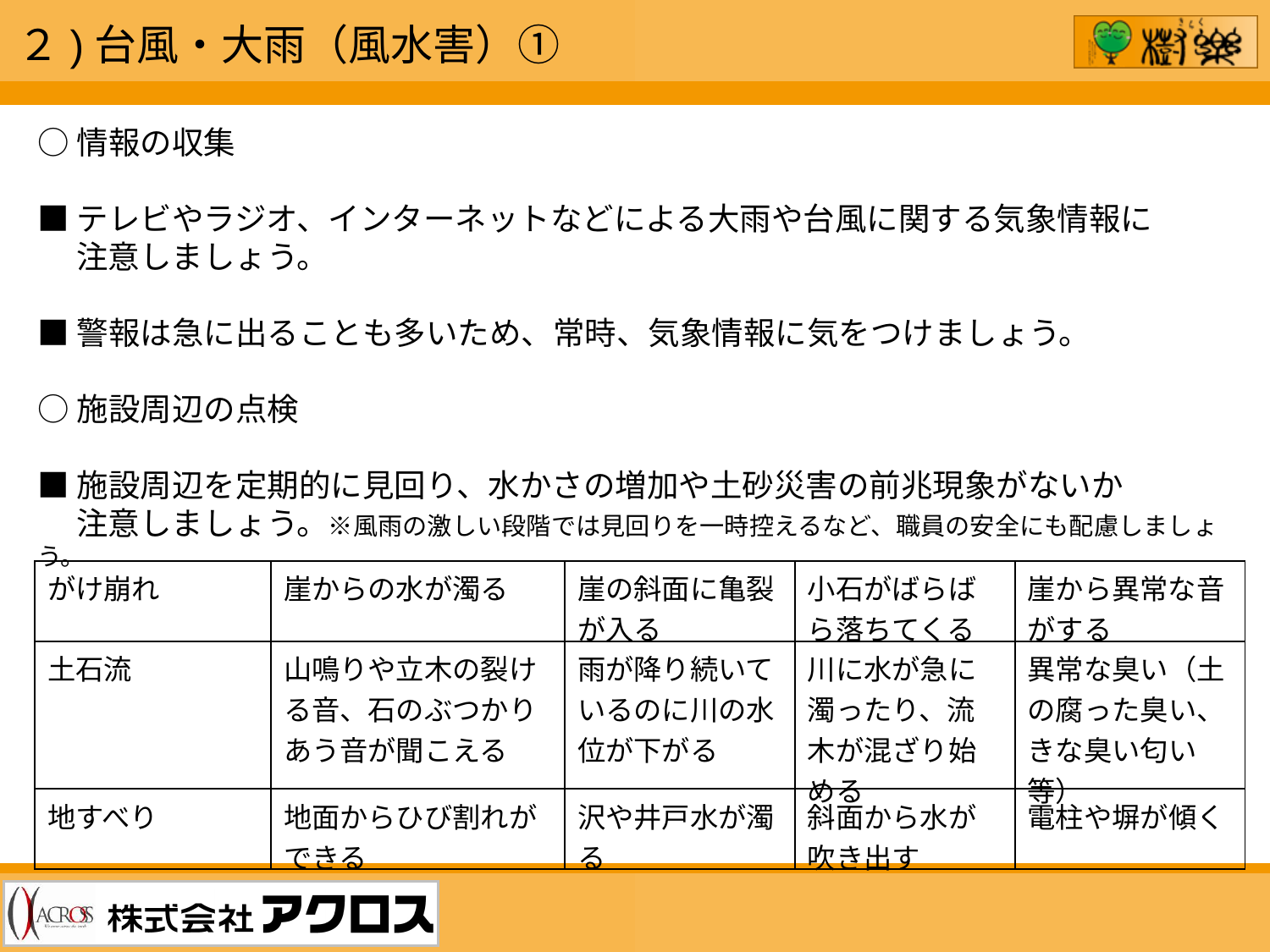

２)台風・大雨（風水害）①
○情報の収集

■テレビやラジオ、インターネットなどによる大雨や台風に関する気象情報に
　 注意しましょう。

■警報は急に出ることも多いため、常時、気象情報に気をつけましょう。

○施設周辺の点検

■施設周辺を定期的に見回り、水かさの増加や土砂災害の前兆現象がないか
　 注意しましょう。※風雨の激しい段階では見回りを一時控えるなど、職員の安全にも配慮しましょう。

| がけ崩れ | 崖からの水が濁る | 崖の斜面に亀裂が入る | 小石がばらばら落ちてくる | 崖から異常な音がする |
| --- | --- | --- | --- | --- |
| 土石流 | 山鳴りや立木の裂ける音、石のぶつかりあう音が聞こえる | 雨が降り続いているのに川の水位が下がる | 川に水が急に濁ったり、流木が混ざり始める | 異常な臭い（土の腐った臭い、きな臭い匂い等） |
| 地すべり | 地面からひび割れができる | 沢や井戸水が濁る | 斜面から水が吹き出す | 電柱や塀が傾く |